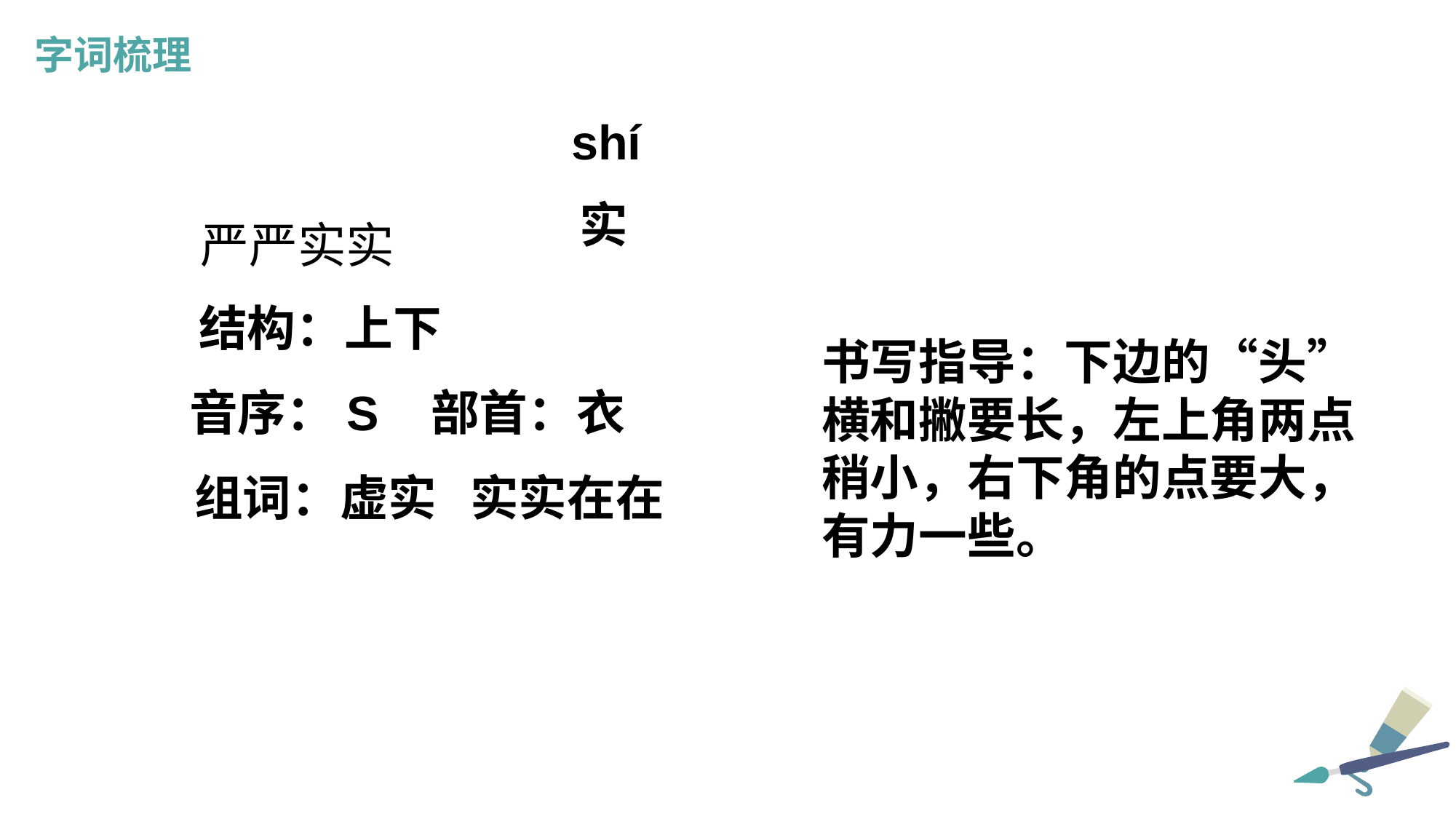

字词梳理
shí
实
严严实实
结构：上下
书写指导：下边的“头”横和撇要长，左上角两点稍小，右下角的点要大，有力一些。
音序：S   部首：衣
组词：虚实   实实在在